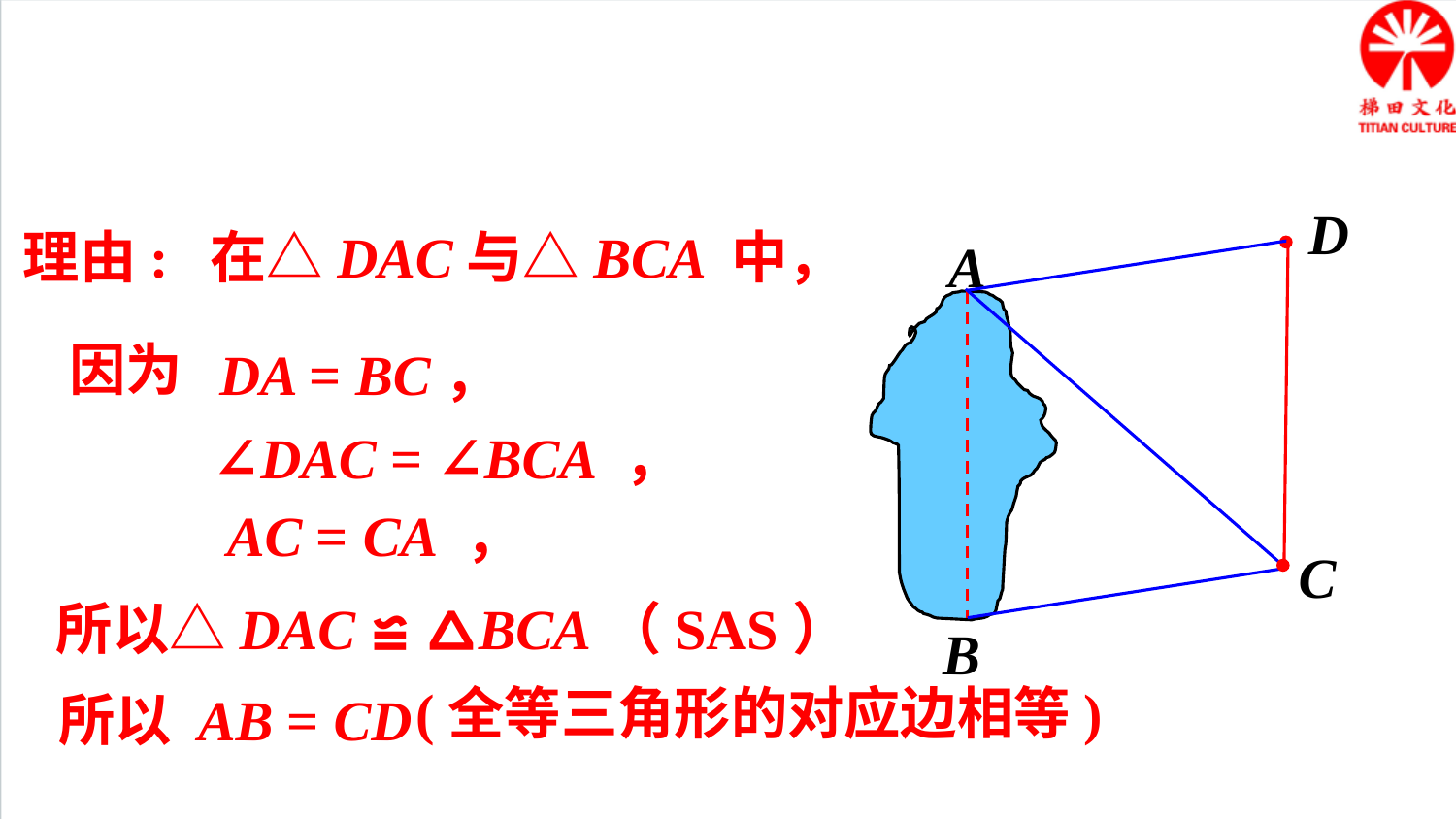

D
A

B

C

理由:  在△DAC与△BCA 中，
因为
DA = BC，
∠DAC = ∠BCA ，
AC = CA ，
所以△DAC ≌ △BCA（SAS）
(全等三角形的对应边相等)
所以 AB = CD